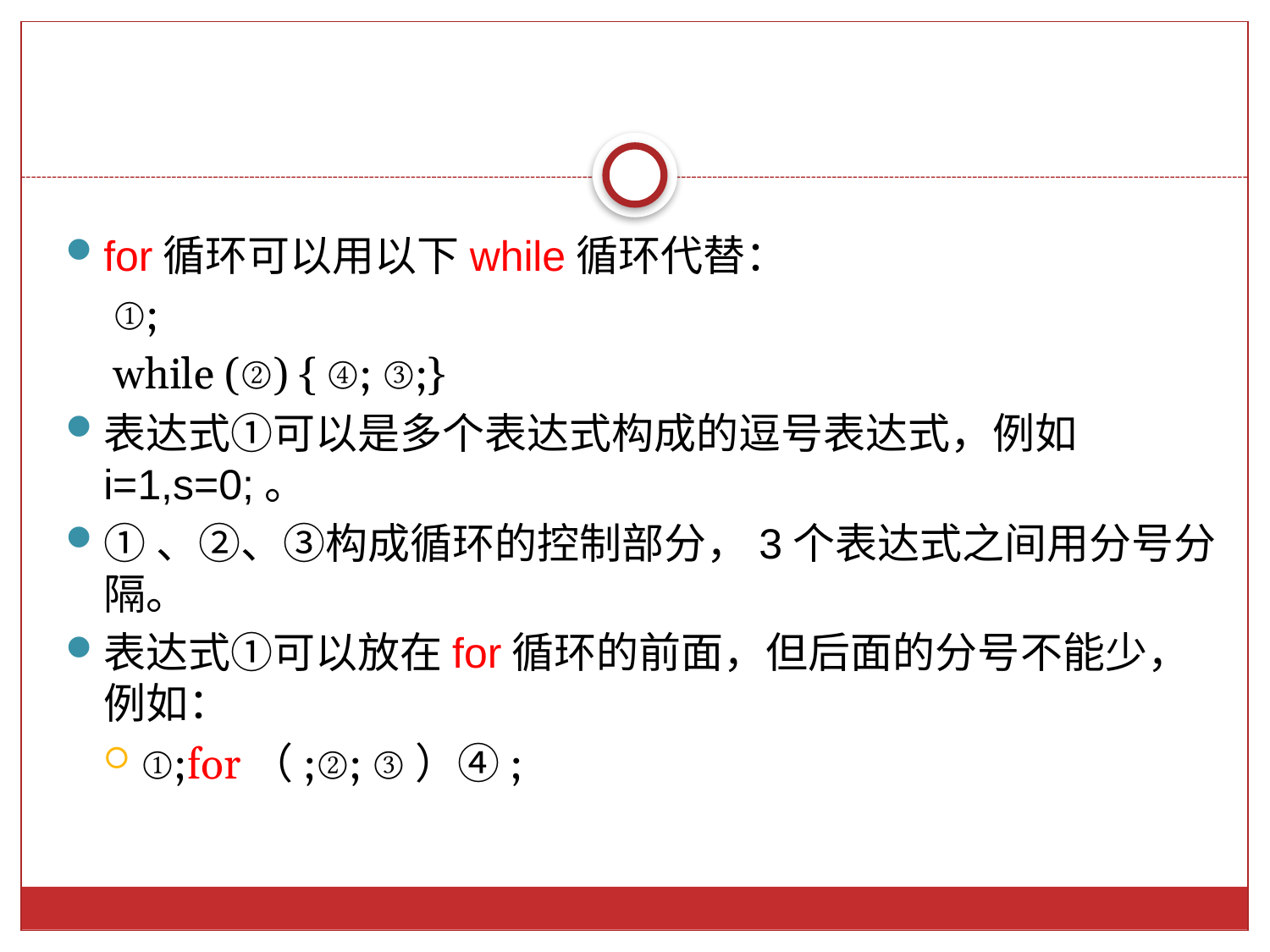

for循环可以用以下while循环代替：
 ①;
 while (②) { ④; ③;}
表达式①可以是多个表达式构成的逗号表达式，例如	i=1,s=0;。
①、②、③构成循环的控制部分，3个表达式之间用分号分隔。
表达式①可以放在for循环的前面，但后面的分号不能少，例如：
①;for（;②; ③）④;